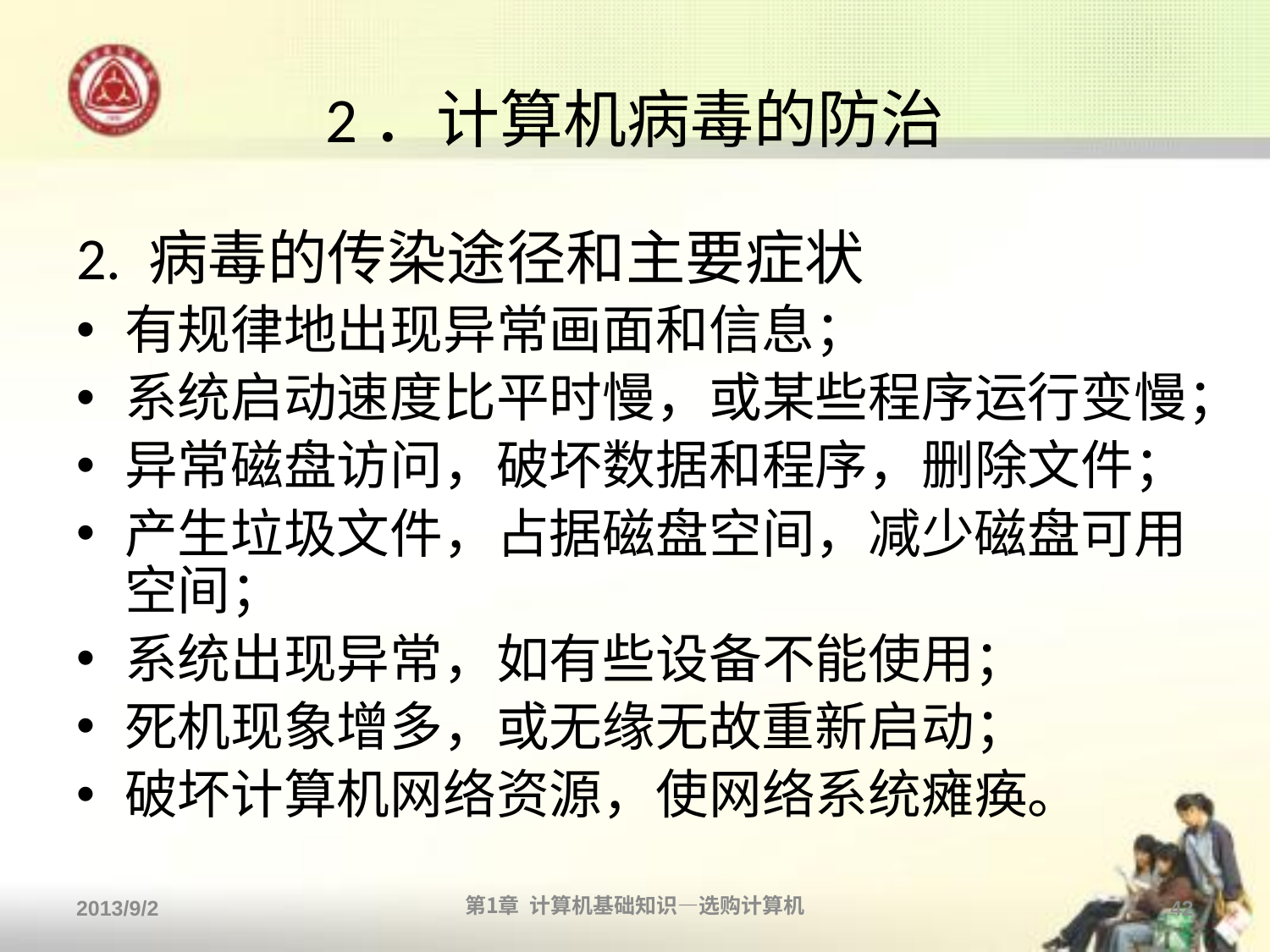

# 2．计算机病毒的防治
2. 病毒的传染途径和主要症状
有规律地出现异常画面和信息；
系统启动速度比平时慢，或某些程序运行变慢；
异常磁盘访问，破坏数据和程序，删除文件；
产生垃圾文件，占据磁盘空间，减少磁盘可用空间；
系统出现异常，如有些设备不能使用；
死机现象增多，或无缘无故重新启动；
破坏计算机网络资源，使网络系统瘫痪。
2013/9/2
第1章  计算机基础知识—选购计算机
42